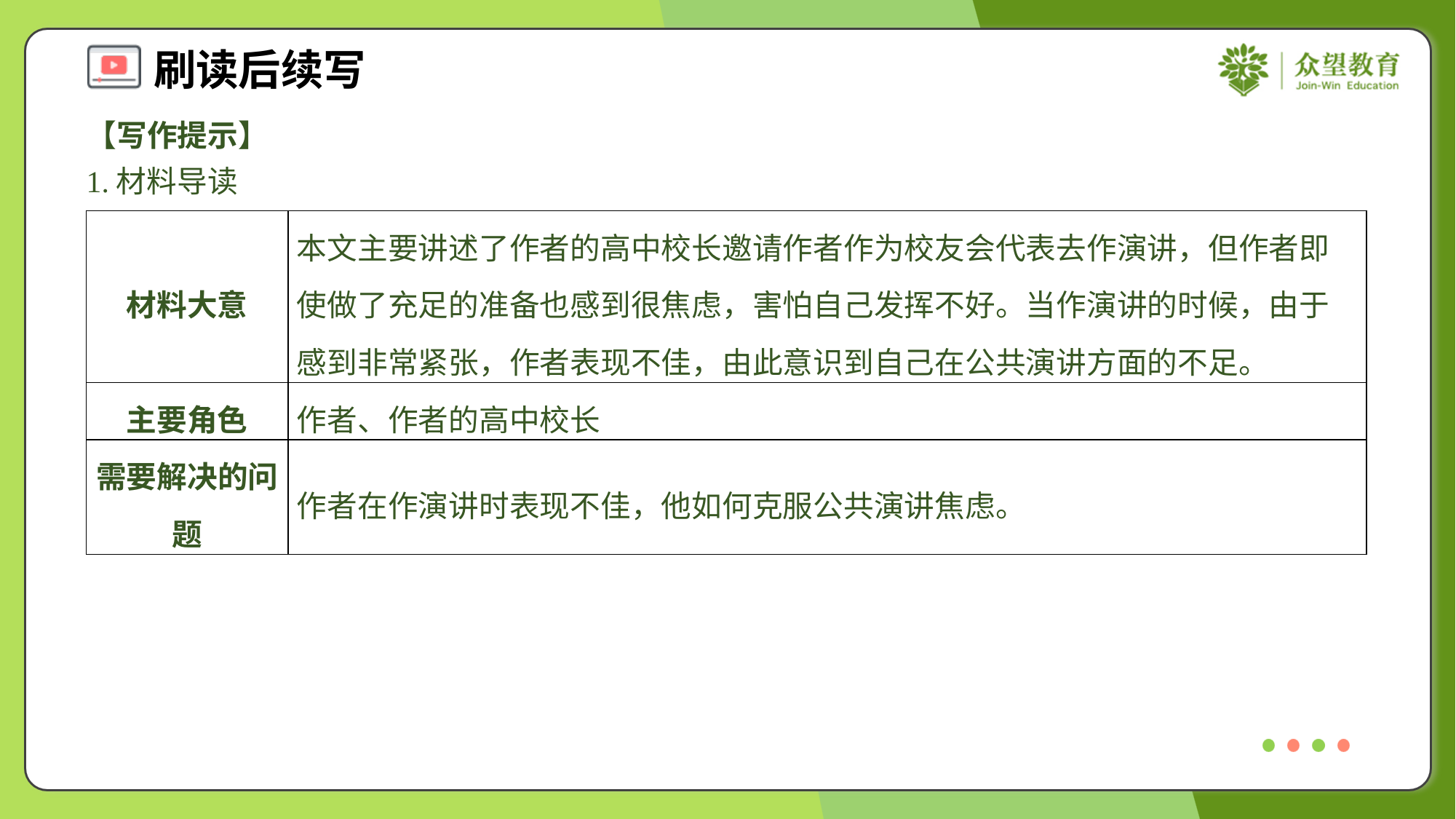

【写作提示】
1.材料导读
| 材料大意 | 本文主要讲述了作者的高中校长邀请作者作为校友会代表去作演讲，但作者即使做了充足的准备也感到很焦虑，害怕自己发挥不好。当作演讲的时候，由于感到非常紧张，作者表现不佳，由此意识到自己在公共演讲方面的不足。 |
| --- | --- |
| 主要角色 | 作者、作者的高中校长 |
| 需要解决的问题 | 作者在作演讲时表现不佳，他如何克服公共演讲焦虑。 |